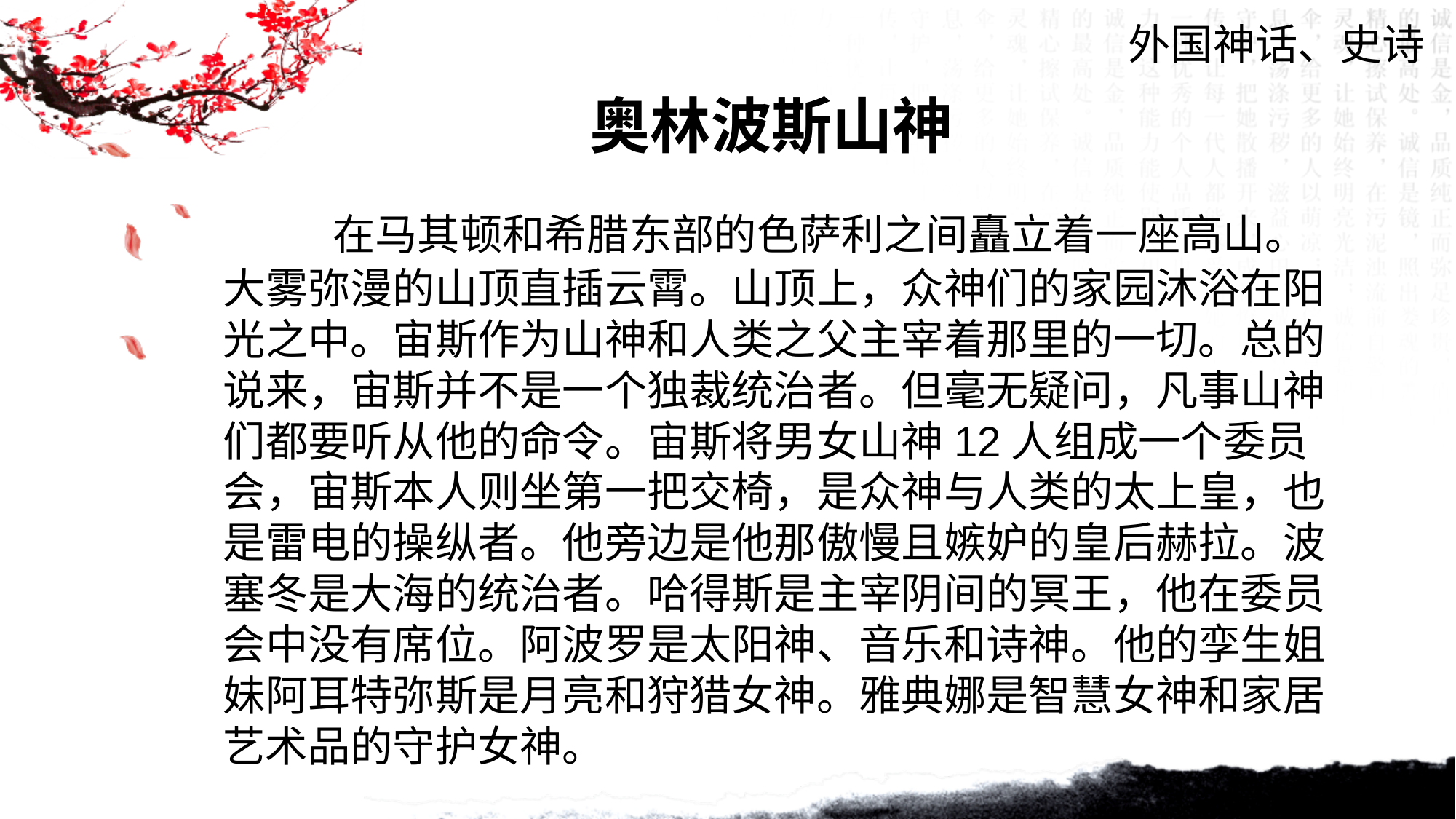

外国神话、史诗
奥林波斯山神
          在马其顿和希腊东部的色萨利之间矗立着一座高山。大雾弥漫的山顶直插云霄。山顶上，众神们的家园沐浴在阳光之中。宙斯作为山神和人类之父主宰着那里的一切。总的说来，宙斯并不是一个独裁统治者。但毫无疑问，凡事山神们都要听从他的命令。宙斯将男女山神12人组成一个委员会，宙斯本人则坐第一把交椅，是众神与人类的太上皇，也是雷电的操纵者。他旁边是他那傲慢且嫉妒的皇后赫拉。波塞冬是大海的统治者。哈得斯是主宰阴间的冥王，他在委员会中没有席位。阿波罗是太阳神、音乐和诗神。他的孪生姐妹阿耳特弥斯是月亮和狩猎女神。雅典娜是智慧女神和家居艺术品的守护女神。